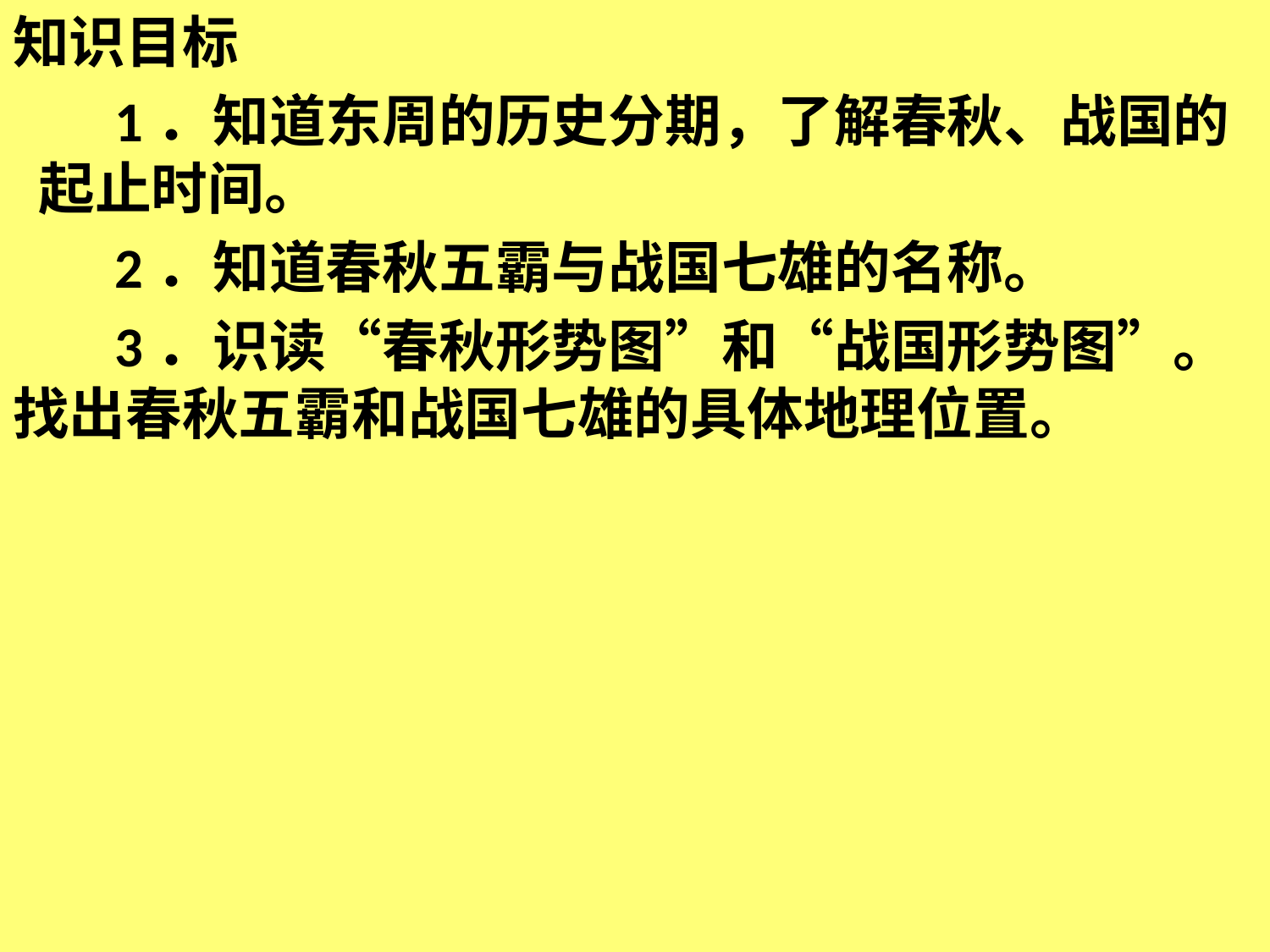

知识目标
        1．知道东周的历史分期，了解春秋、战国的     起止时间。
        2．知道春秋五霸与战国七雄的名称。
        3．识读“春秋形势图”和“战国形势图”。找出春秋五霸和战国七雄的具体地理位置。